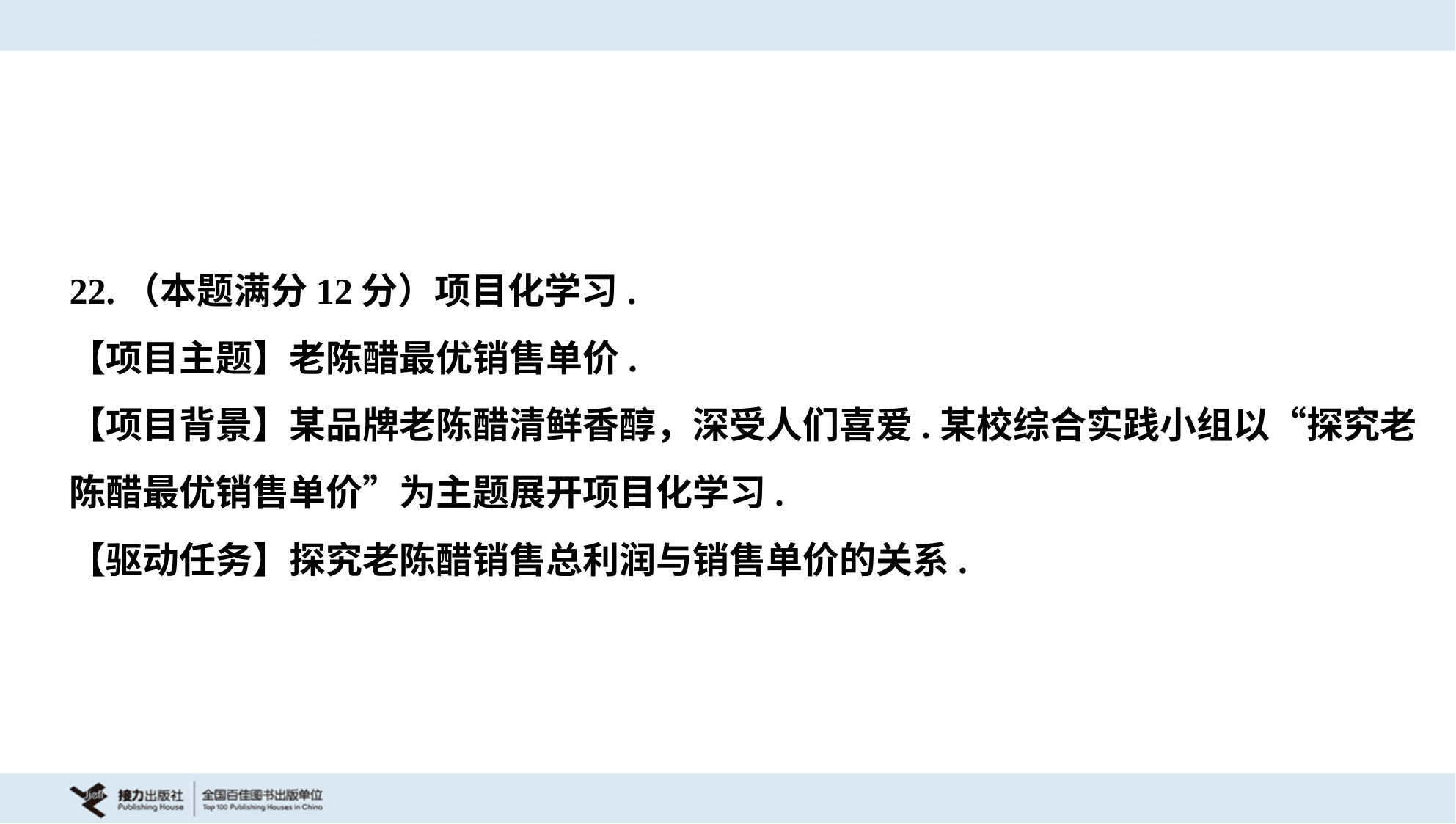

22.（本题满分12分）项目化学习.
【项目主题】老陈醋最优销售单价.
【项目背景】某品牌老陈醋清鲜香醇，深受人们喜爱.某校综合实践小组以“探究老
陈醋最优销售单价”为主题展开项目化学习.
【驱动任务】探究老陈醋销售总利润与销售单价的关系.